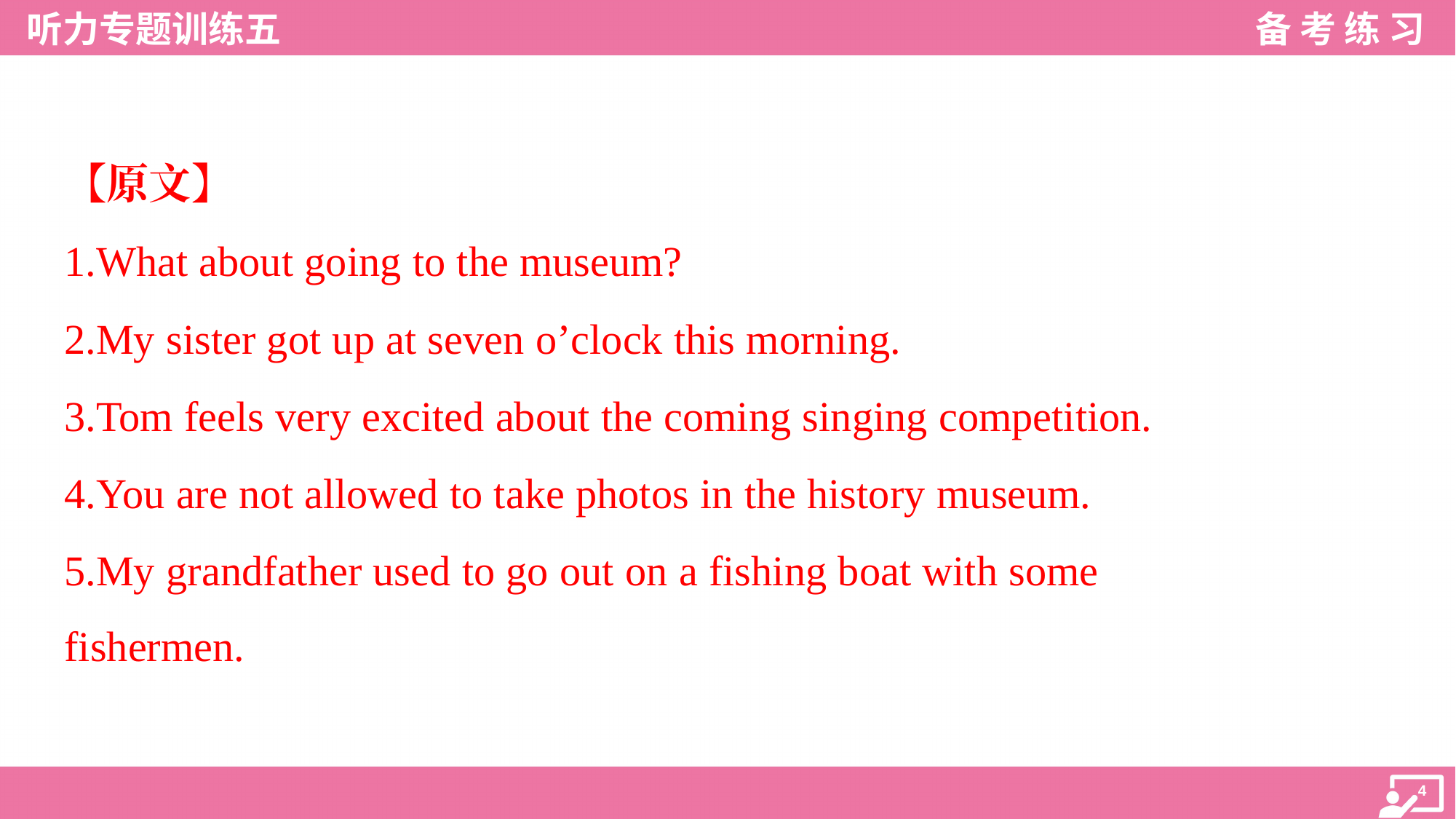

【原文】
1.What about going to the museum?
2.My sister got up at seven o’clock this morning.
3.Tom feels very excited about the coming singing competition.
4.You are not allowed to take photos in the history museum.
5.My grandfather used to go out on a fishing boat with some
fishermen.